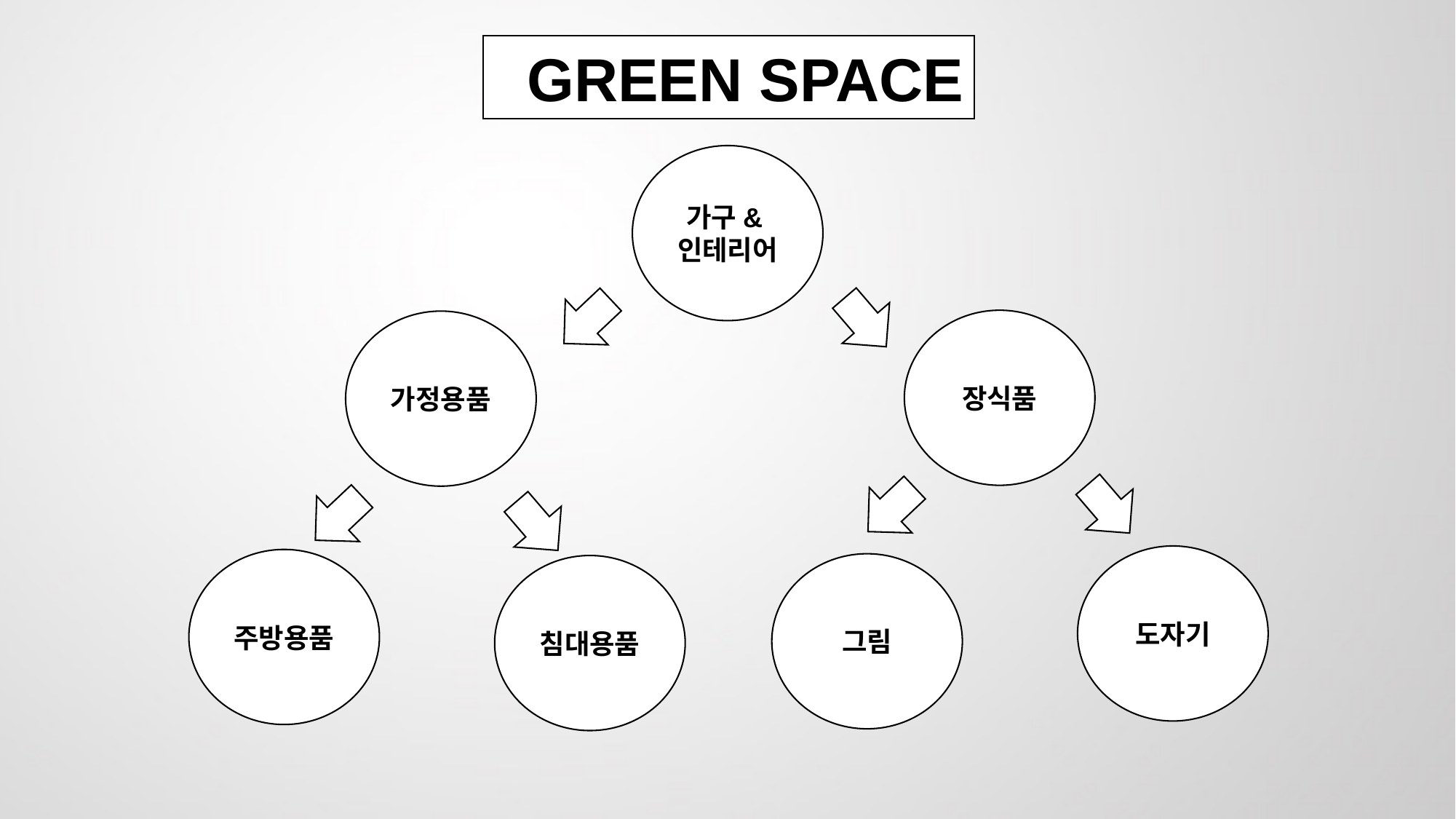

GREEN SPACE
가구&인테리어

장식품
가정용품

도자기
주방용품
그림
침대용품